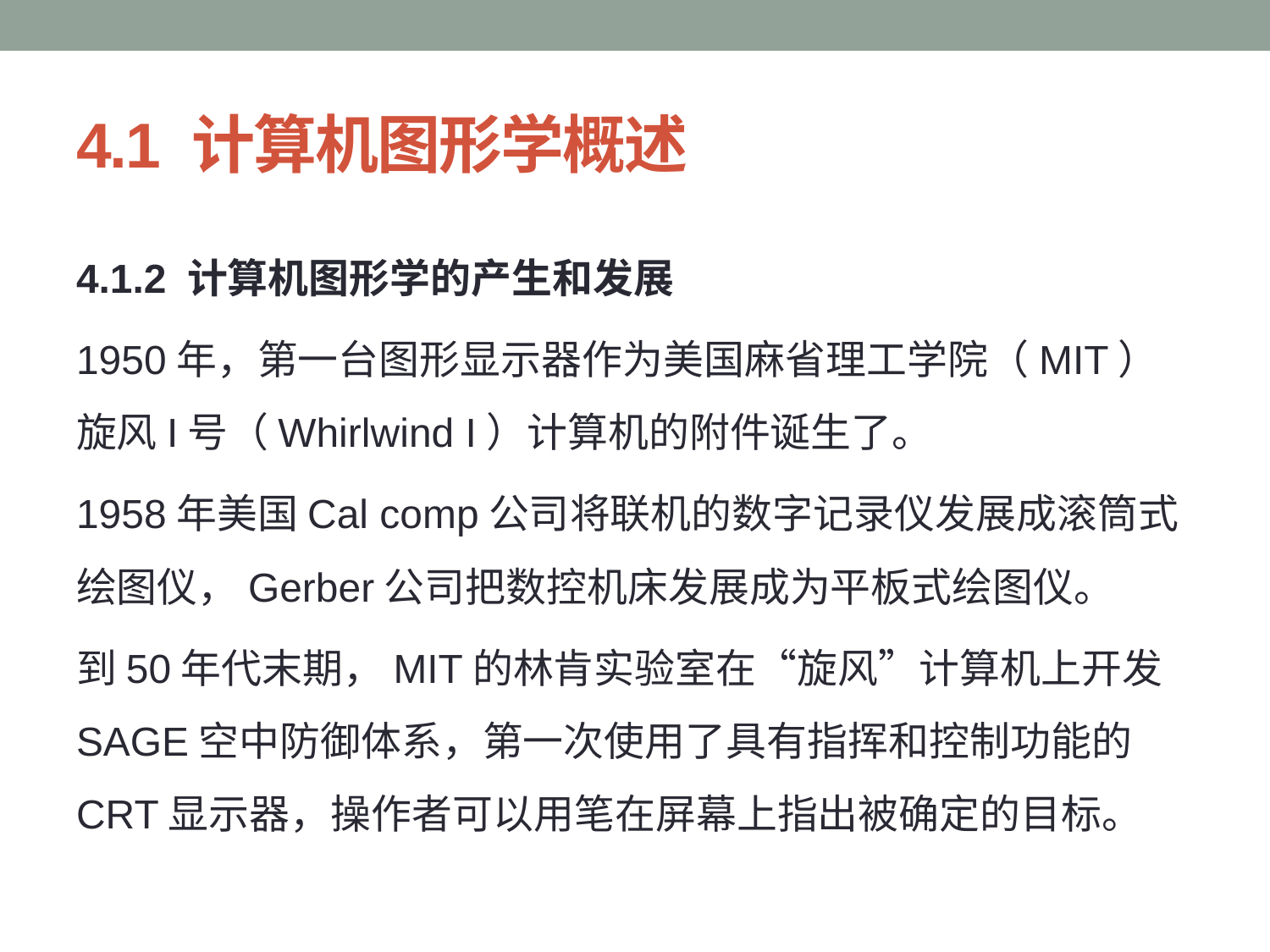

# 4.1 计算机图形学概述
4.1.2 计算机图形学的产生和发展
1950年，第一台图形显示器作为美国麻省理工学院（MIT）旋风I号（Whirlwind I）计算机的附件诞生了。
1958年美国Cal comp公司将联机的数字记录仪发展成滚筒式绘图仪，Gerber公司把数控机床发展成为平板式绘图仪。
到50年代末期，MIT的林肯实验室在“旋风”计算机上开发SAGE空中防御体系，第一次使用了具有指挥和控制功能的CRT显示器，操作者可以用笔在屏幕上指出被确定的目标。